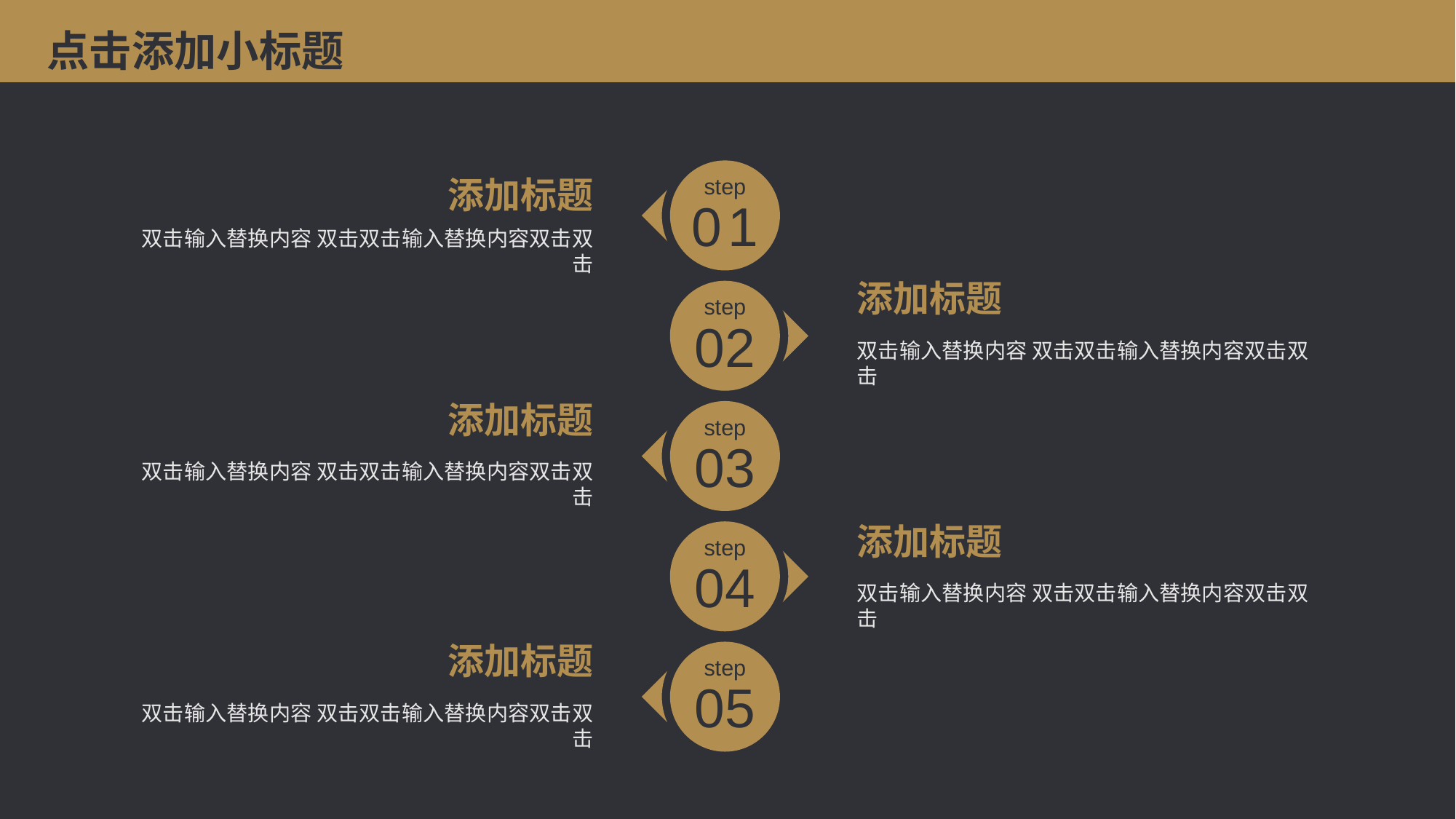

点击添加小标题

step
01
添加标题

双击输入替换内容 双击双击输入替换内容双击双击
添加标题

step
02

双击输入替换内容 双击双击输入替换内容双击双击
添加标题

step
03

双击输入替换内容 双击双击输入替换内容双击双击
添加标题

step
04

双击输入替换内容 双击双击输入替换内容双击双击
添加标题

step
05

双击输入替换内容 双击双击输入替换内容双击双击